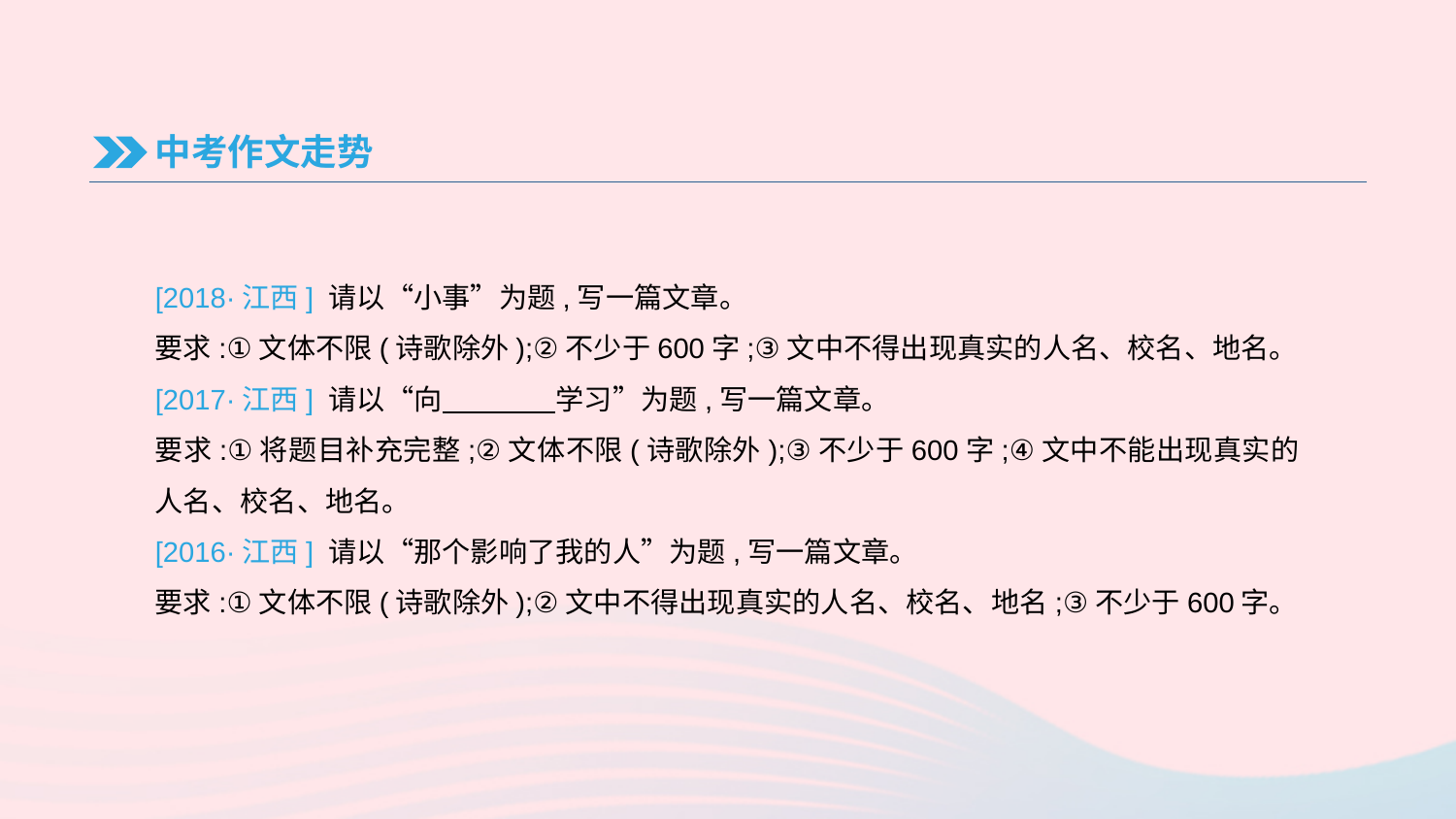

中考作文走势

[2018·江西] 请以“小事”为题,写一篇文章。
要求:①文体不限(诗歌除外);②不少于600字;③文中不得出现真实的人名、校名、地名。
[2017·江西] 请以“向　　　　学习”为题,写一篇文章。
要求:①将题目补充完整;②文体不限(诗歌除外);③不少于600字;④文中不能出现真实的人名、校名、地名。
[2016·江西] 请以“那个影响了我的人”为题,写一篇文章。
要求:①文体不限(诗歌除外);②文中不得出现真实的人名、校名、地名;③不少于600字。